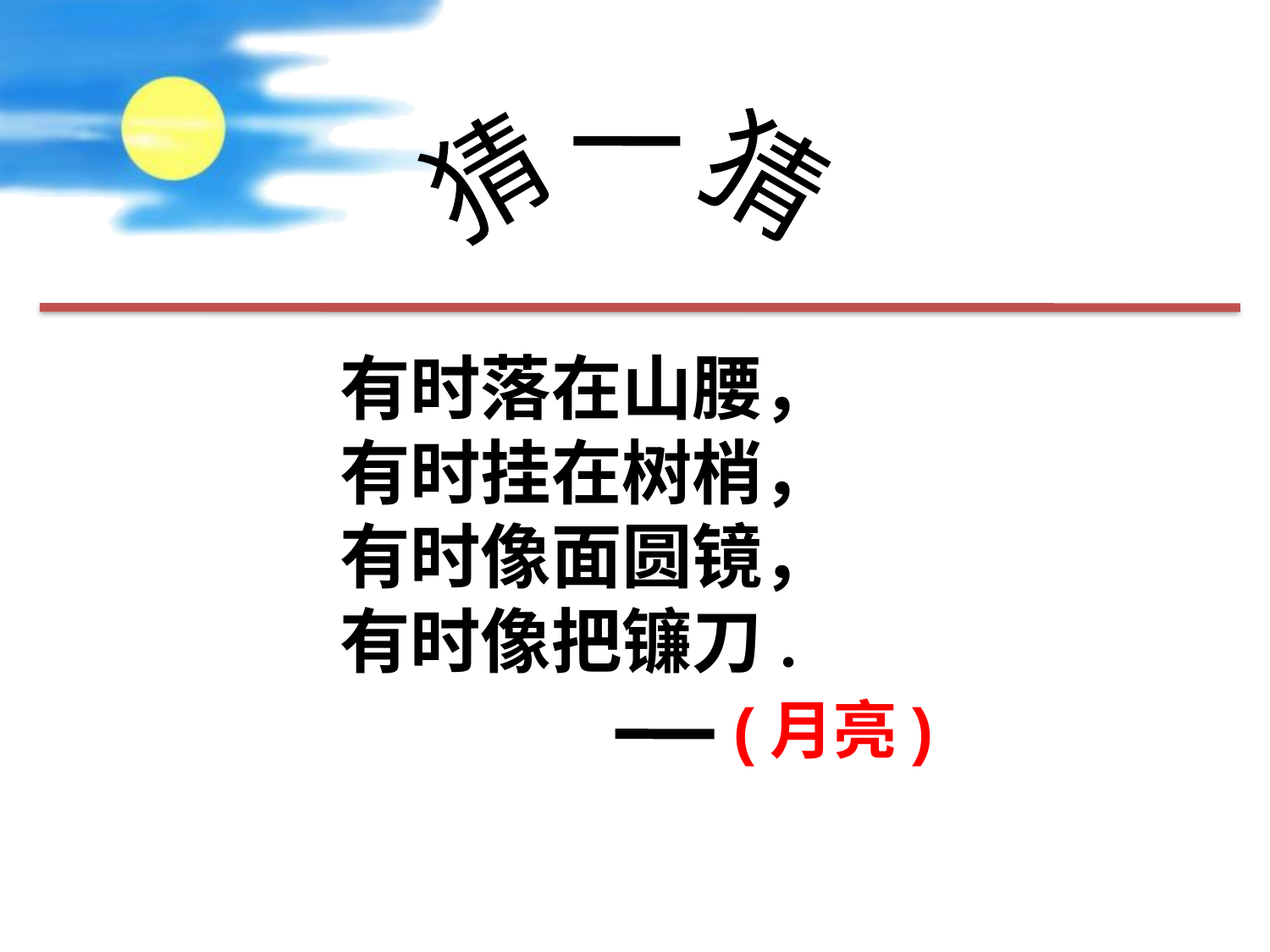

猜 一 猜
有时落在山腰，
有时挂在树梢，
有时像面圆镜，
有时像把镰刀.
(月亮)